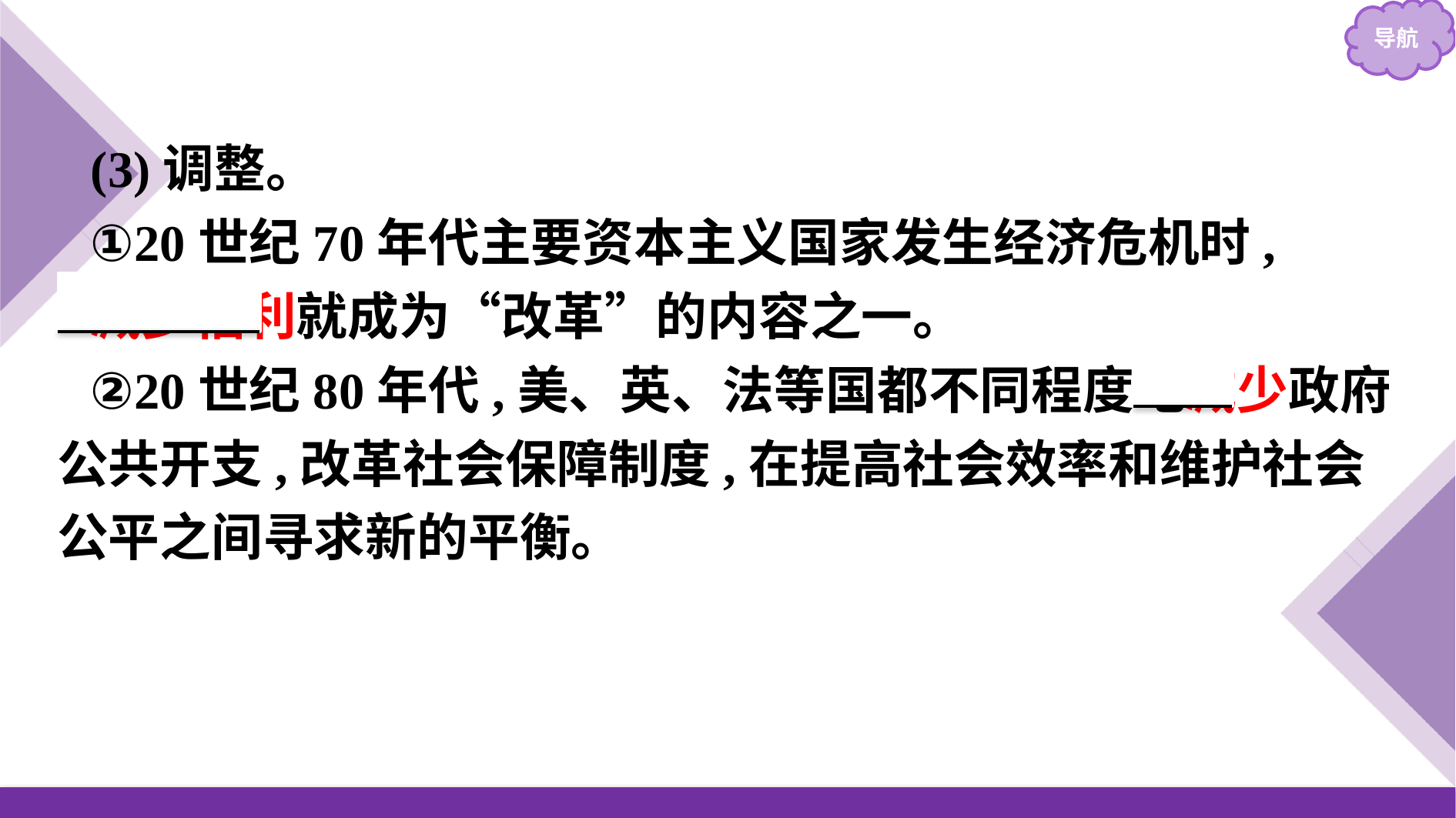

(3)调整。
①20世纪70年代主要资本主义国家发生经济危机时,
减少福利就成为“改革”的内容之一。
②20世纪80年代,美、英、法等国都不同程度地减少政府公共开支,改革社会保障制度,在提高社会效率和维护社会公平之间寻求新的平衡。